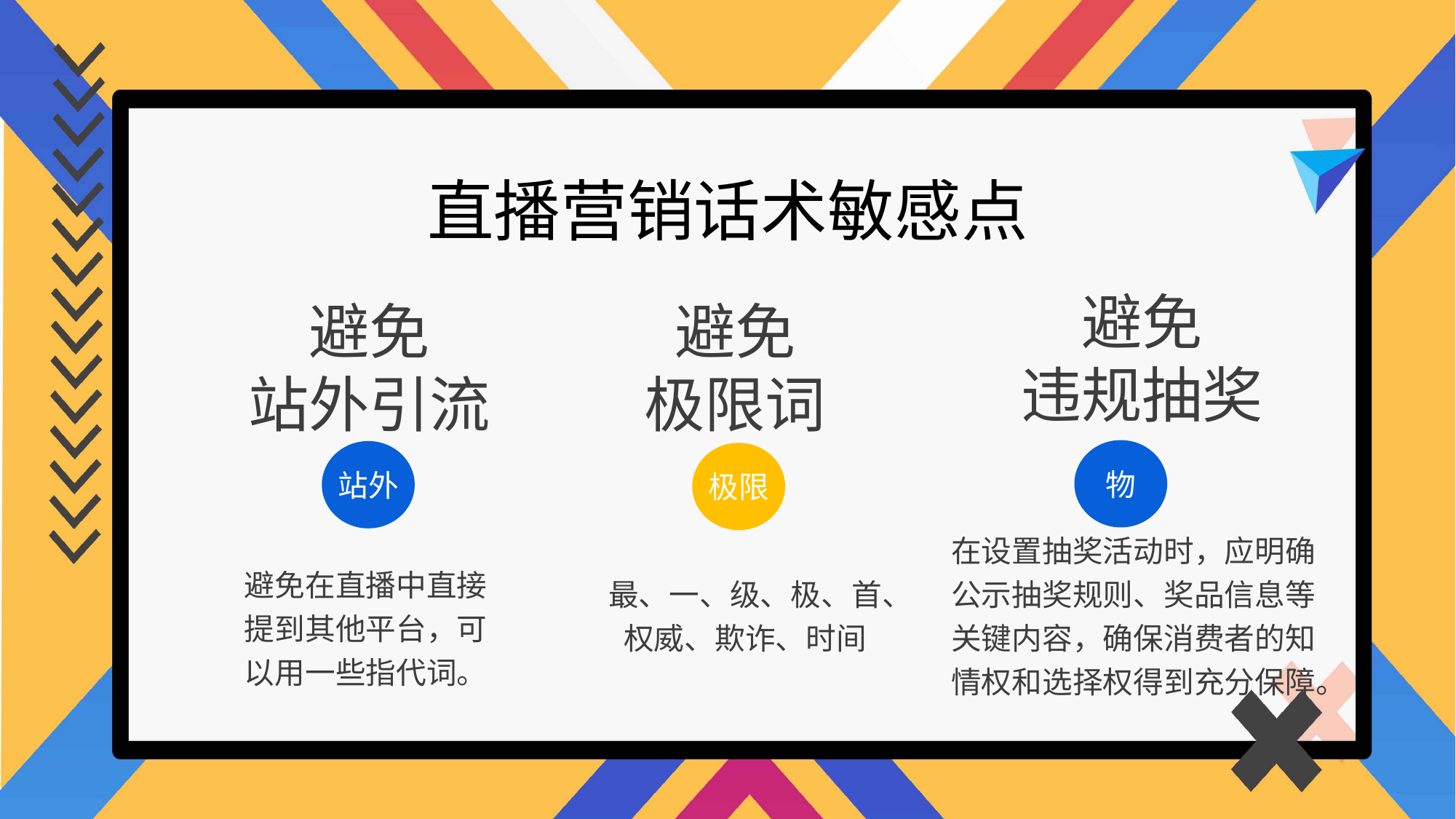

直播营销话术敏感点
避免
违规抽奖
避免
极限词
避免
站外引流
物
站外
极限
在设置抽奖活动时，应明确公示抽奖规则、奖品信息等关键内容，确保消费者的知情权和选择权得到充分保障。
避免在直播中直接提到其他平台，可以用一些指代词。
最、一、级、极、首、权威、欺诈、时间